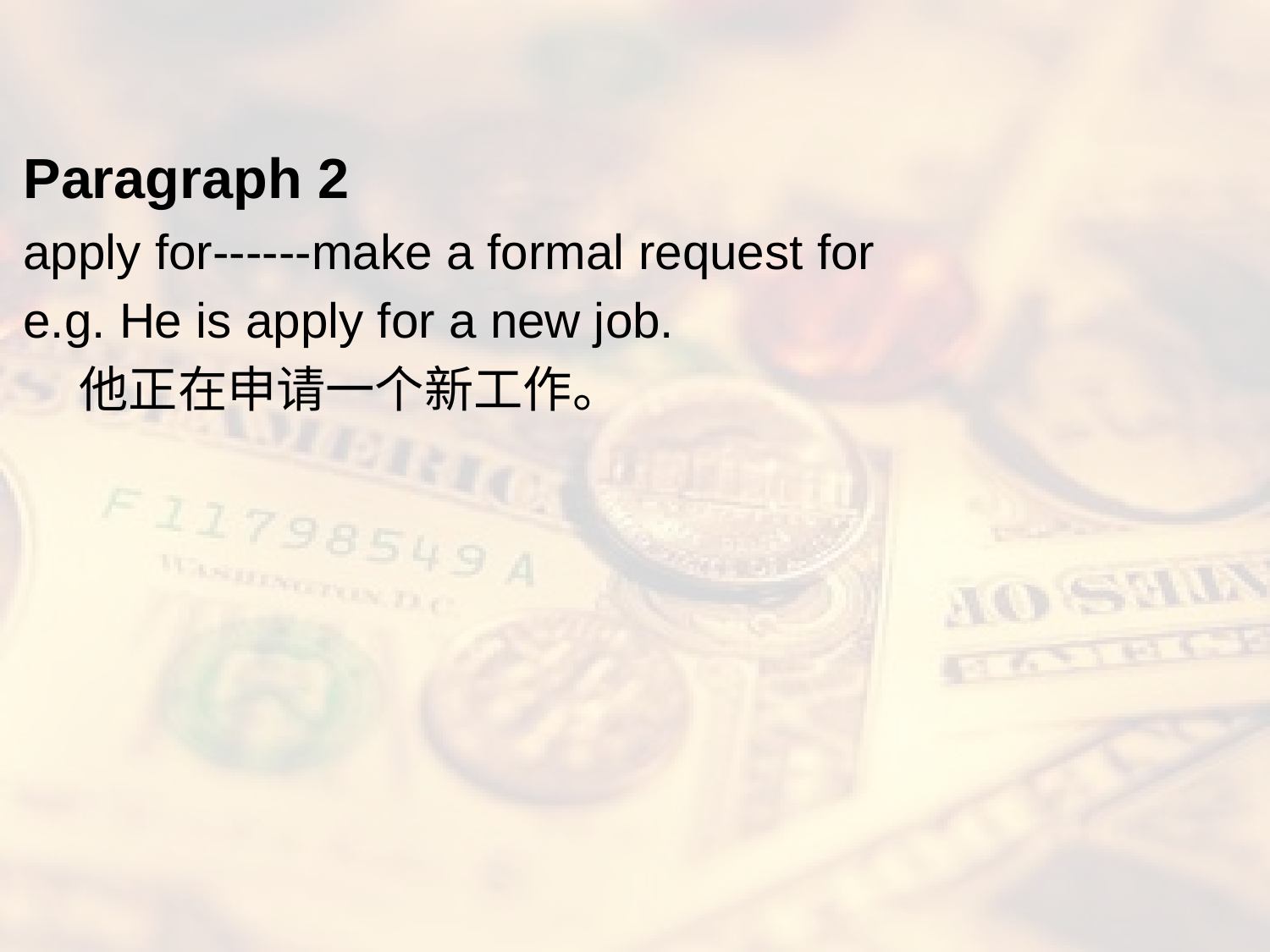

#
Paragraph 2
apply for------make a formal request for
e.g. He is apply for a new job.
    他正在申请一个新工作。